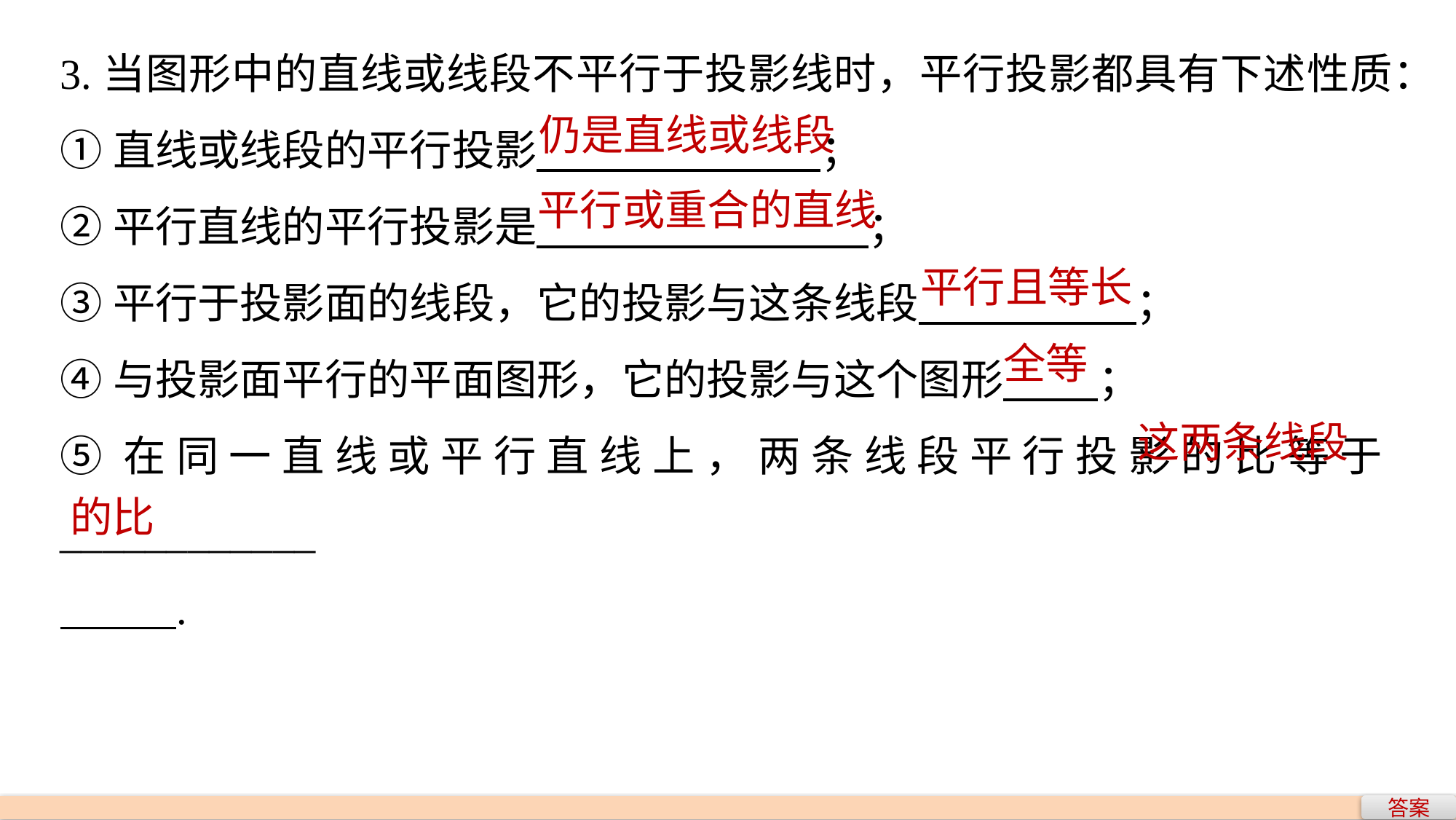

3.当图形中的直线或线段不平行于投影线时，平行投影都具有下述性质：
①直线或线段的平行投影                              ；
②平行直线的平行投影是                                   ；
③平行于投影面的线段，它的投影与这条线段                       ；
④与投影面平行的平面图形，它的投影与这个图形          ；
⑤在同一直线或平行直线上，两条线段平行投影的比等于____________
           .
仍是直线或线段
平行或重合的直线
平行且等长
全等
这两条线段
的比
答案